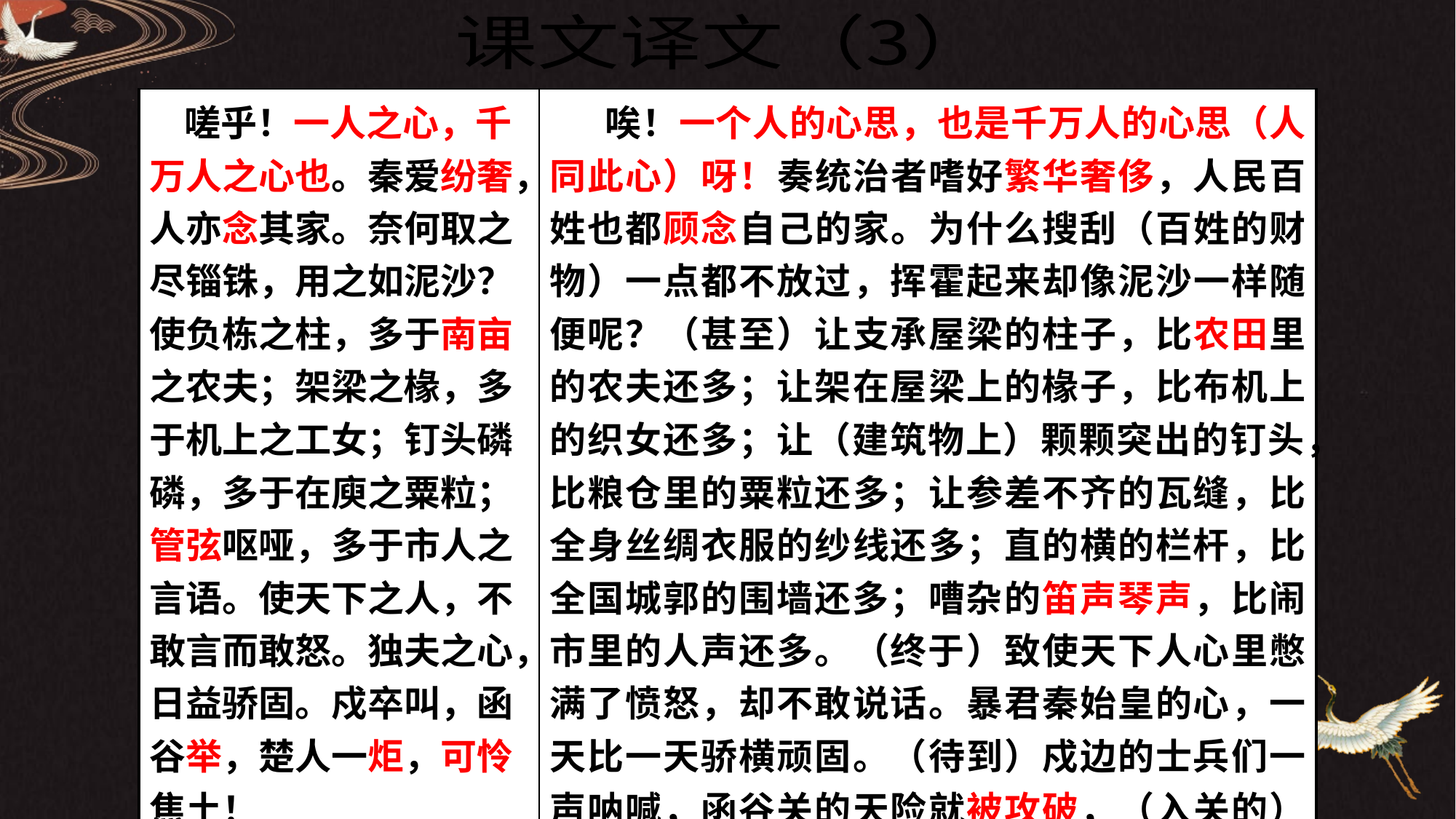

课文译文（3）
| 嗟乎！一人之心，千万人之心也。秦爱纷奢，人亦念其家。奈何取之尽锱铢，用之如泥沙？使负栋之柱，多于南亩之农夫；架梁之椽，多于机上之工女；钉头磷磷，多于在庾之粟粒；管弦呕哑，多于市人之言语。使天下之人，不敢言而敢怒。独夫之心，日益骄固。戍卒叫，函谷举，楚人一炬，可怜焦土！ | 唉！一个人的心思，也是千万人的心思（人同此心）呀！奏统治者嗜好繁华奢侈，人民百姓也都顾念自己的家。为什么搜刮（百姓的财物）一点都不放过，挥霍起来却像泥沙一样随便呢？（甚至）让支承屋梁的柱子，比农田里的农夫还多；让架在屋梁上的椽子，比布机上的织女还多；让（建筑物上）颗颗突出的钉头，比粮仓里的粟粒还多；让参差不齐的瓦缝，比全身丝绸衣服的纱线还多；直的横的栏杆，比全国城郭的围墙还多；嘈杂的笛声琴声，比闹市里的人声还多。（终于）致使天下人心里憋满了愤怒，却不敢说话。暴君秦始皇的心，一天比一天骄横顽固。（待到）戍边的士兵们一声呐喊，函谷关的天险就被攻破，（入关的）楚人一把大火，可惜（富丽堂皇的阿房宫）化成了一片焦土！ |
| --- | --- |